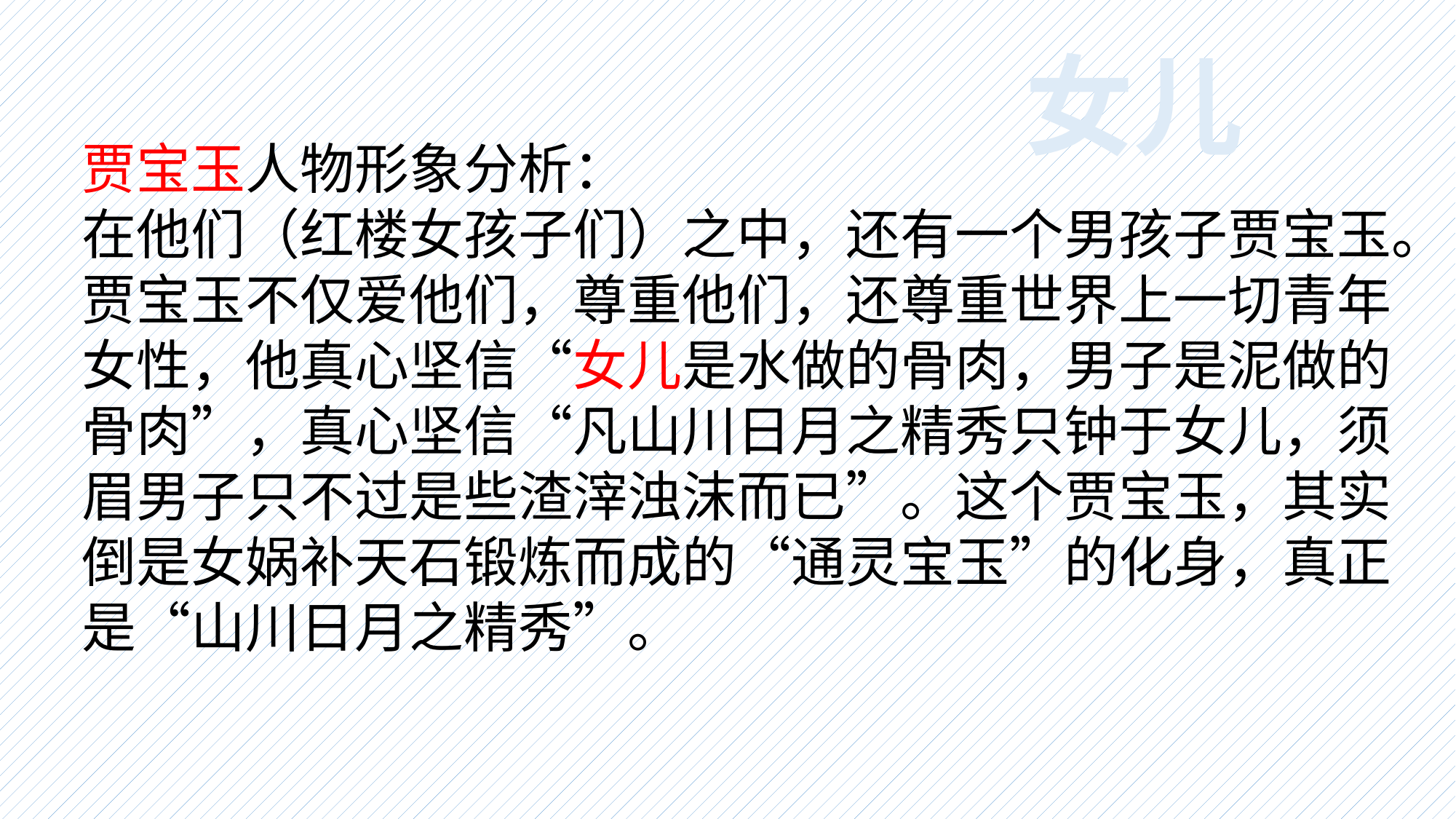

女儿
贾宝玉人物形象分析：
在他们（红楼女孩子们）之中，还有一个男孩子贾宝玉。贾宝玉不仅爱他们，尊重他们，还尊重世界上一切青年女性，他真心坚信“女儿是水做的骨肉，男子是泥做的骨肉”，真心坚信“凡山川日月之精秀只钟于女儿，须眉男子只不过是些渣滓浊沫而已”。这个贾宝玉，其实倒是女娲补天石锻炼而成的“通灵宝玉”的化身，真正是“山川日月之精秀”。